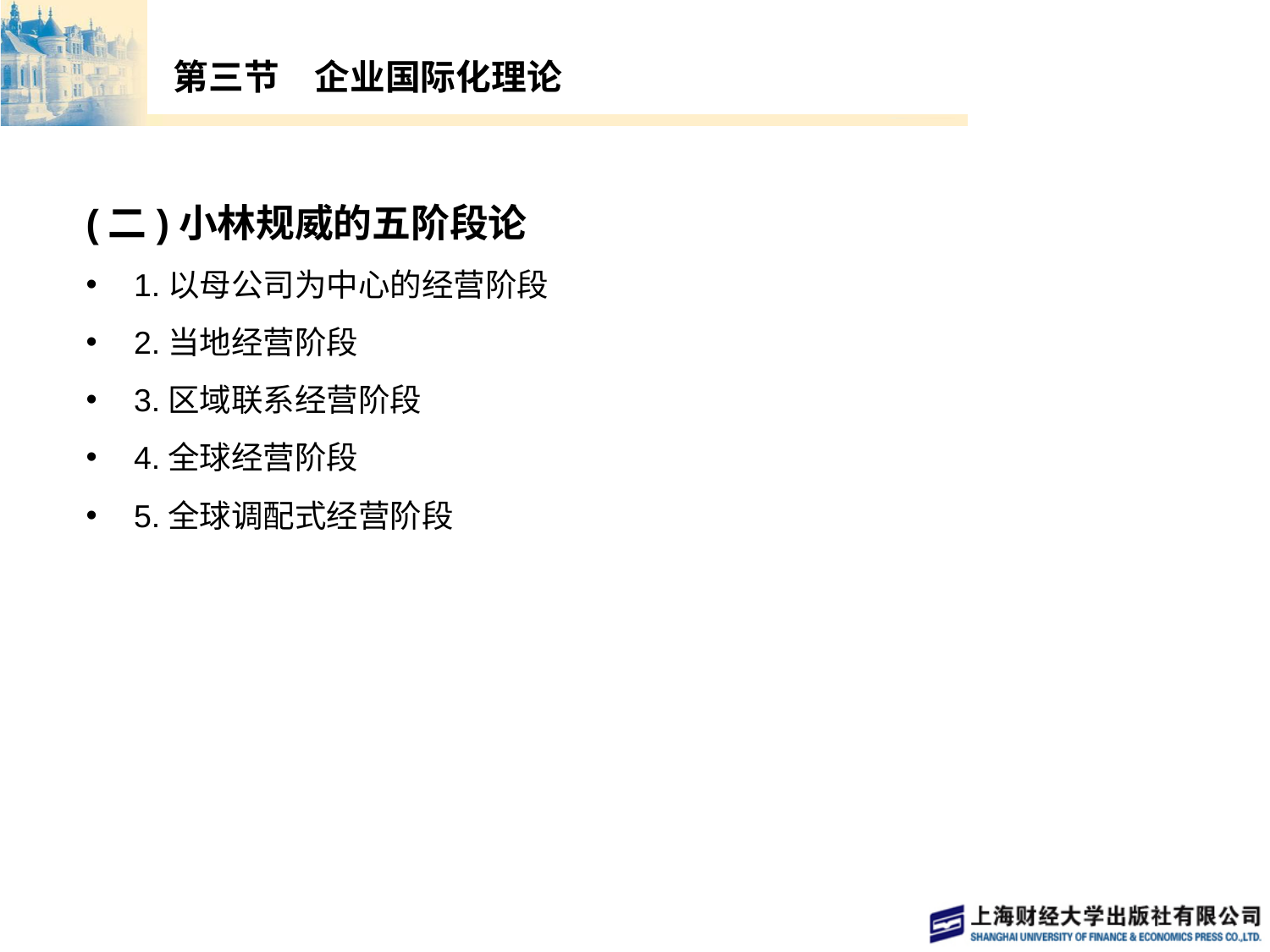

# 第三节　企业国际化理论
(二)小林规威的五阶段论
1.以母公司为中心的经营阶段
2.当地经营阶段
3.区域联系经营阶段
4.全球经营阶段
5.全球调配式经营阶段